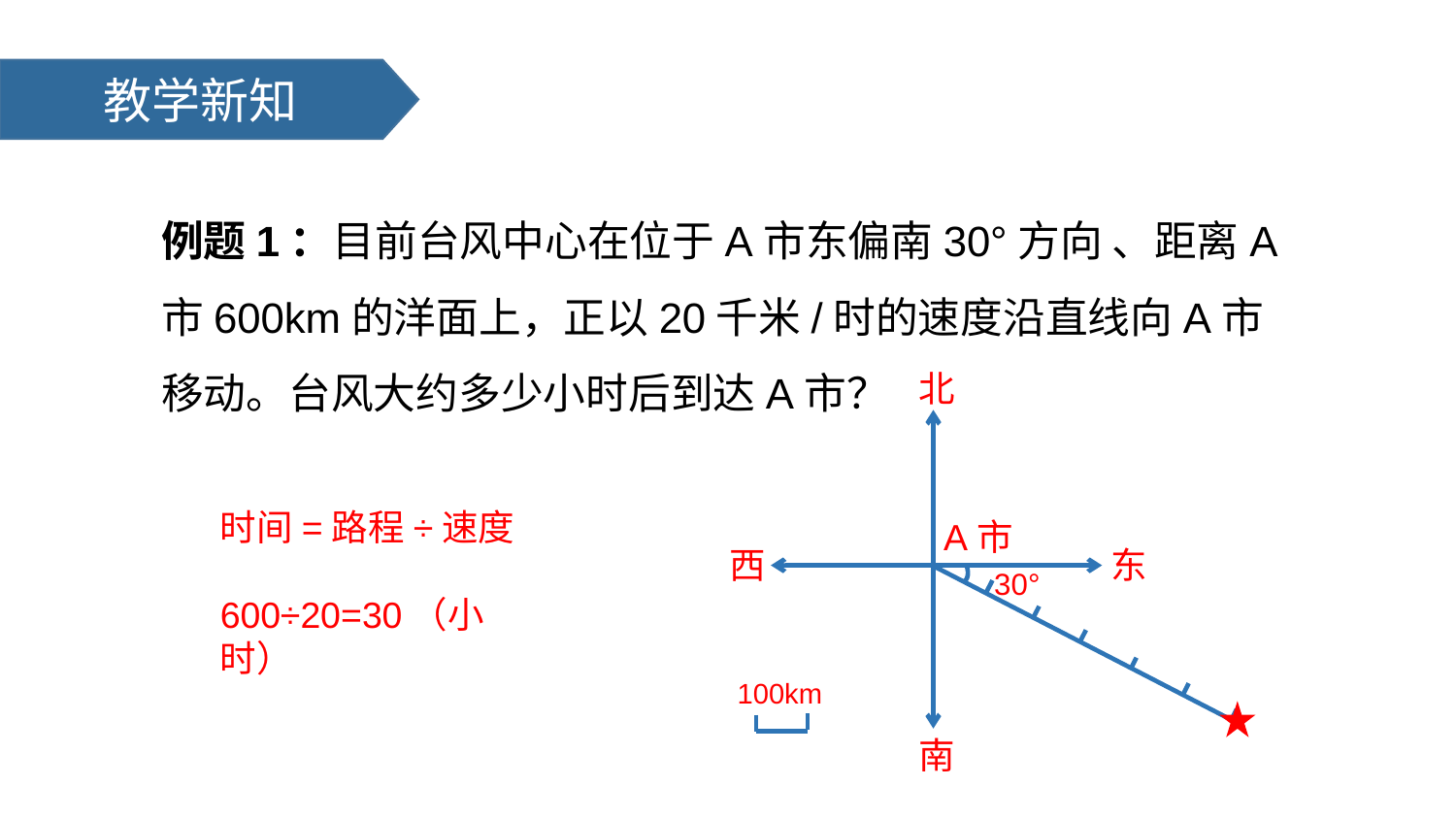

教学新知
例题1：目前台风中心在位于A市东偏南30°方向 、距离A市600km的洋面上，正以20千米/时的速度沿直线向A市移动。台风大约多少小时后到达A市？
北
西
东
30°

南
A市
100km

时间=路程÷速度

600÷20=30（小时）